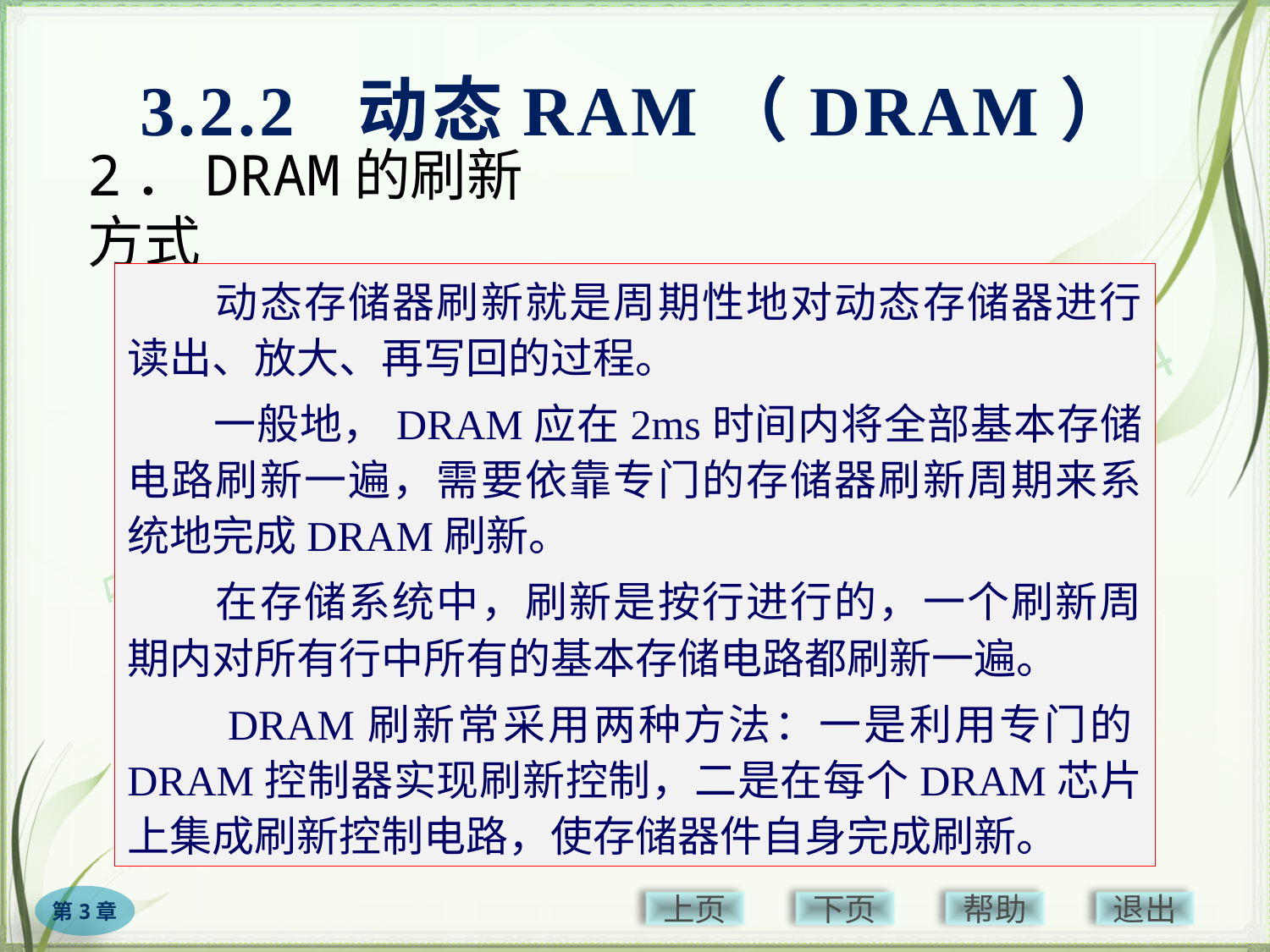

3.2.2  动态RAM（DRAM）
# 2．DRAM的刷新方式
　　动态存储器刷新就是周期性地对动态存储器进行读出、放大、再写回的过程。
　　一般地，DRAM应在2ms时间内将全部基本存储电路刷新一遍，需要依靠专门的存储器刷新周期来系统地完成DRAM刷新。
　　在存储系统中，刷新是按行进行的，一个刷新周期内对所有行中所有的基本存储电路都刷新一遍。
　　DRAM刷新常采用两种方法：一是利用专门的DRAM控制器实现刷新控制，二是在每个DRAM芯片上集成刷新控制电路，使存储器件自身完成刷新。